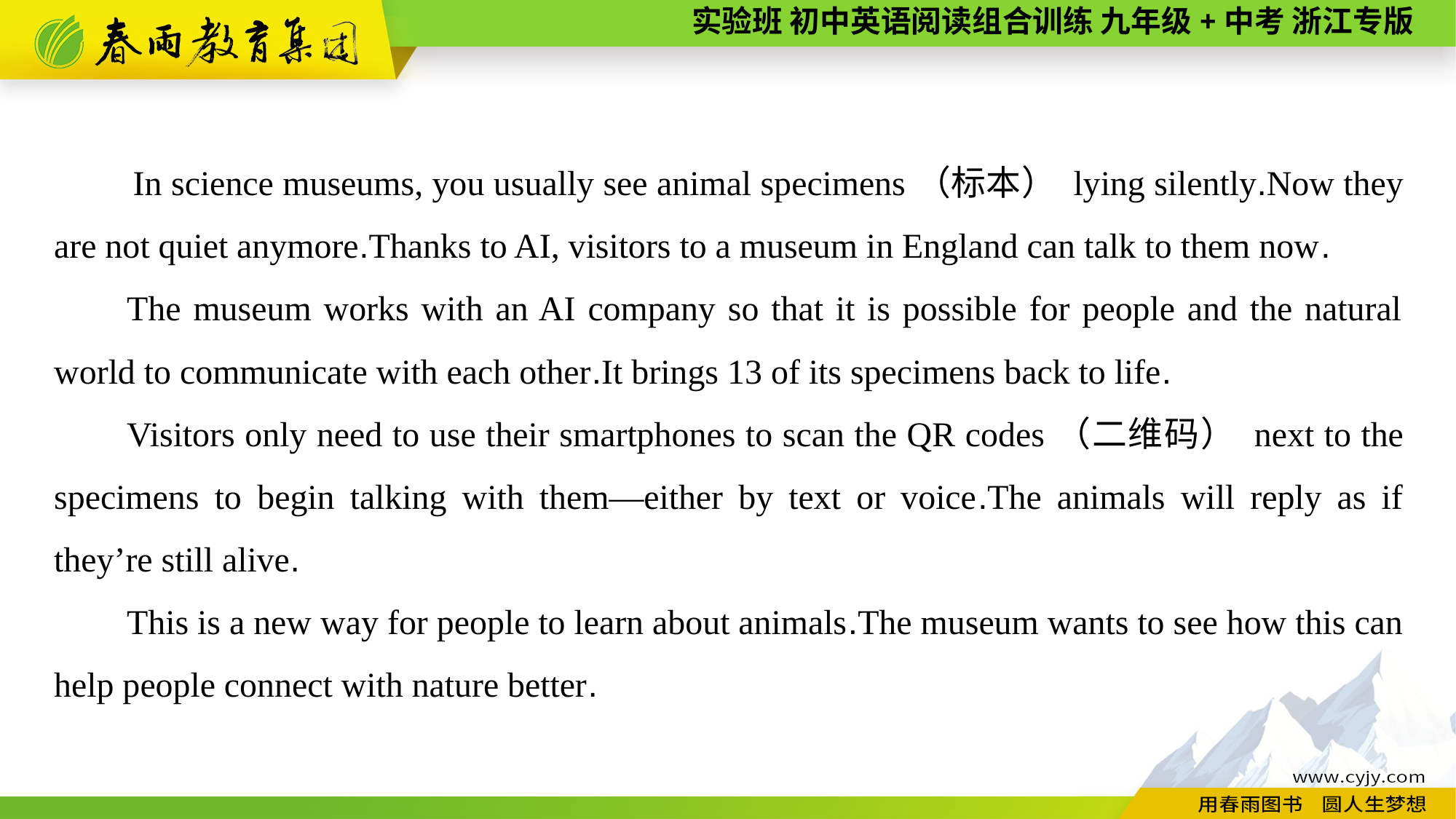

In science museums, you usually see animal specimens（标本） lying silently.Now they are not quiet anymore.Thanks to AI, visitors to a museum in England can talk to them now.
The museum works with an AI company so that it is possible for people and the natural world to communicate with each other.It brings 13 of its specimens back to life.
Visitors only need to use their smartphones to scan the QR codes（二维码） next to the specimens to begin talking with them—either by text or voice.The animals will reply as if they’re still alive.
This is a new way for people to learn about animals.The museum wants to see how this can help people connect with nature better.